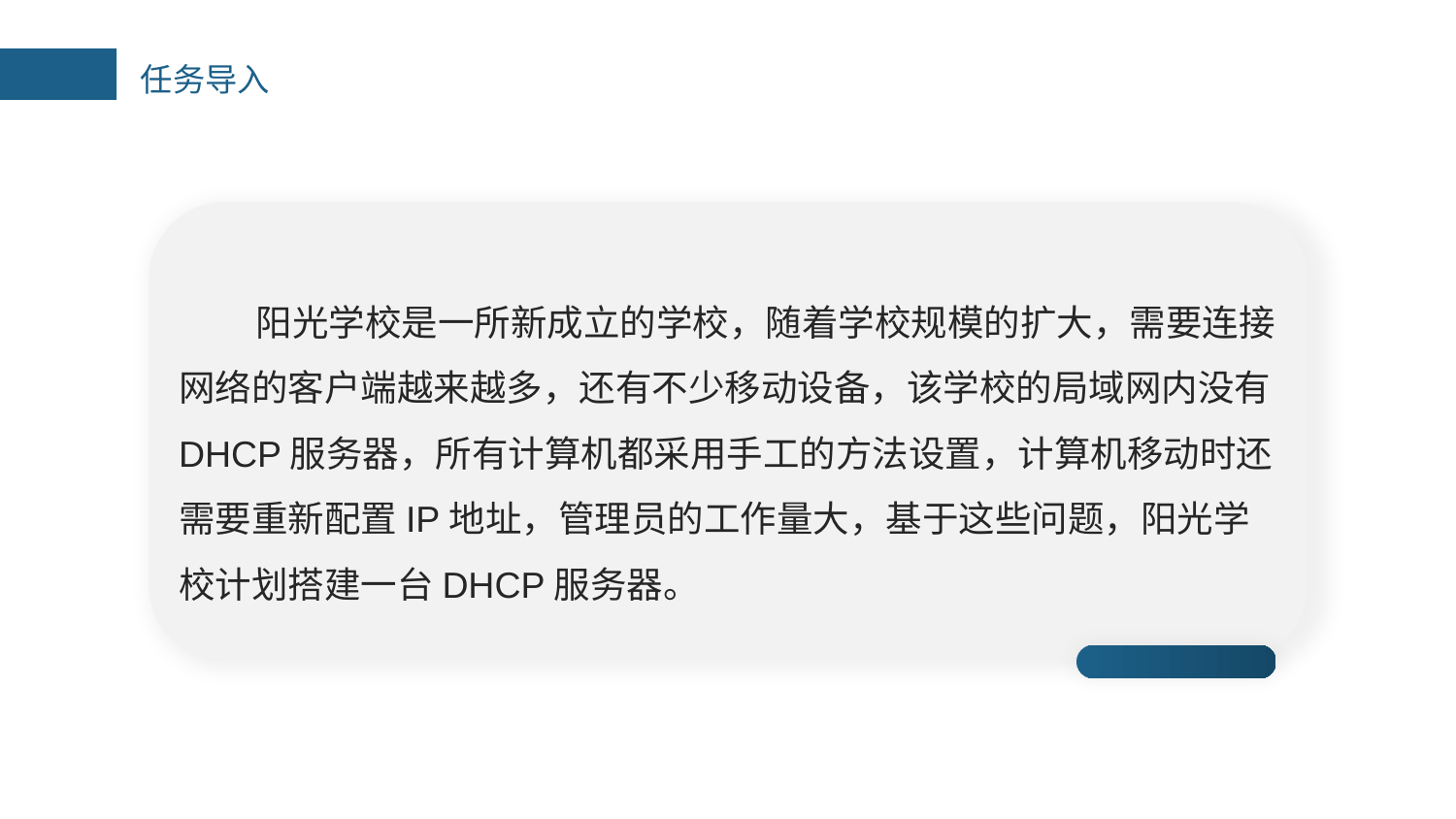

阳光学校是一所新成立的学校，随着学校规模的扩大，需要连接网络的客户端越来越多，还有不少移动设备，该学校的局域网内没有DHCP服务器，所有计算机都采用手工的方法设置，计算机移动时还需要重新配置IP地址，管理员的工作量大，基于这些问题，阳光学校计划搭建一台DHCP服务器。